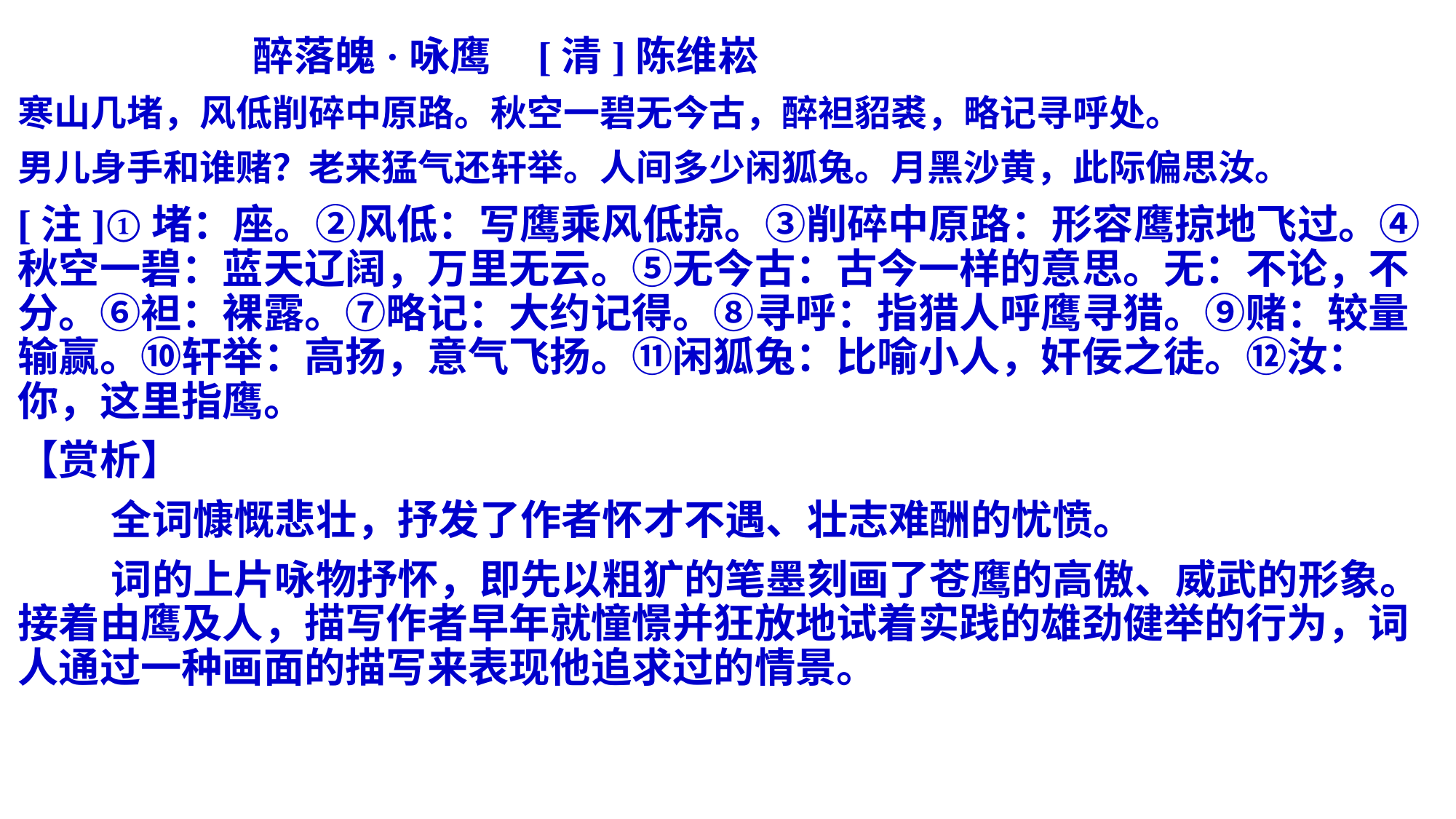

醉落魄·咏鹰    [清]陈维崧
寒山几堵，风低削碎中原路。秋空一碧无今古，醉袒貂裘，略记寻呼处。
男儿身手和谁赌？老来猛气还轩举。人间多少闲狐兔。月黑沙黄，此际偏思汝。
[注]①堵：座。②风低：写鹰乘风低掠。③削碎中原路：形容鹰掠地飞过。④秋空一碧：蓝天辽阔，万里无云。⑤无今古：古今一样的意思。无：不论，不分。⑥袒：裸露。⑦略记：大约记得。⑧寻呼：指猎人呼鹰寻猎。⑨赌：较量输赢。⑩轩举：高扬，意气飞扬。⑪闲狐兔：比喻小人，奸佞之徒。⑫汝：你，这里指鹰。
【赏析】
         全词慷慨悲壮，抒发了作者怀才不遇、壮志难酬的忧愤。
         词的上片咏物抒怀，即先以粗犷的笔墨刻画了苍鹰的高傲、威武的形象。接着由鹰及人，描写作者早年就憧憬并狂放地试着实践的雄劲健举的行为，词人通过一种画面的描写来表现他追求过的情景。